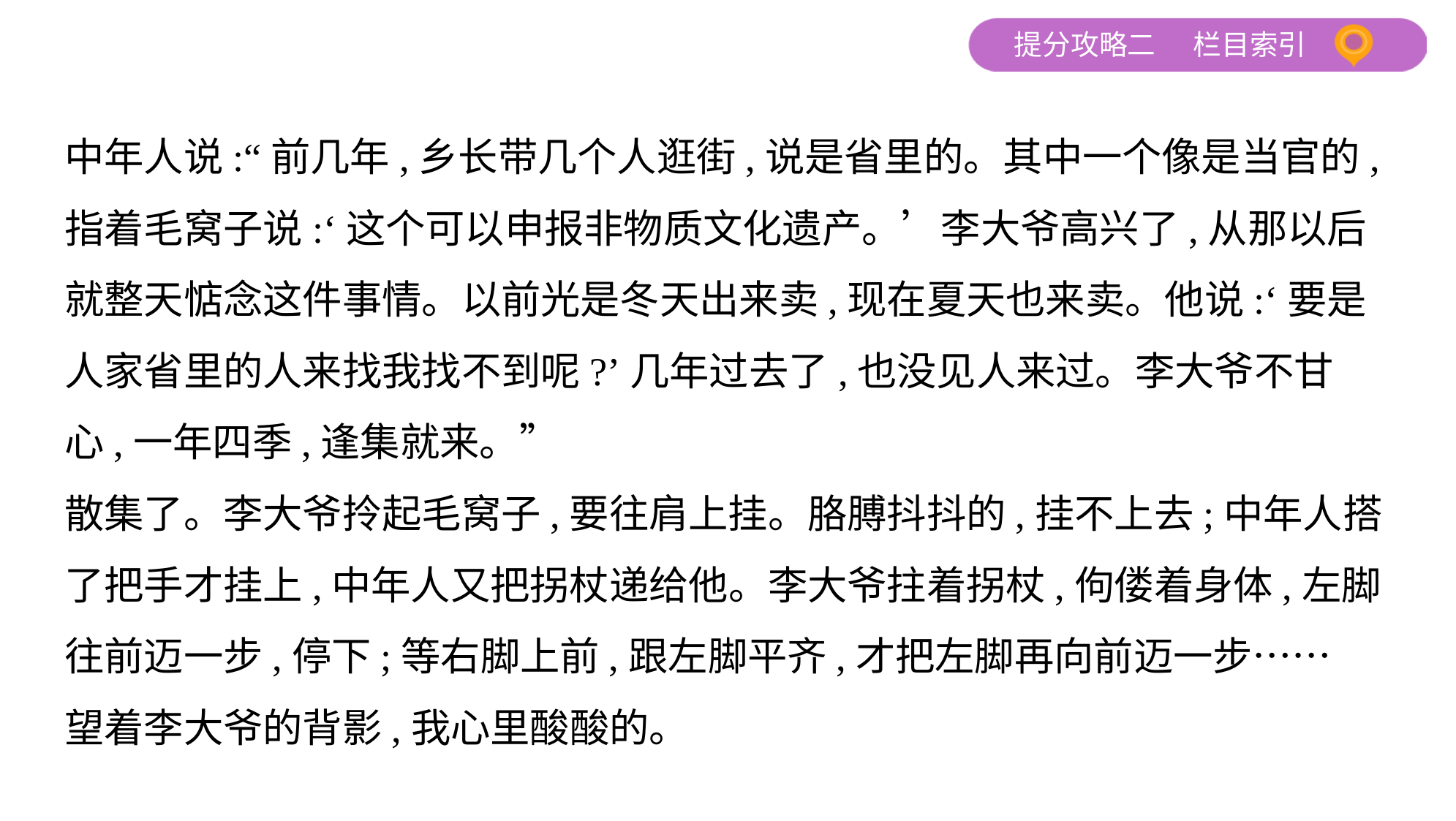

中年人说:“前几年,乡长带几个人逛街,说是省里的。其中一个像是当官的,
指着毛窝子说:‘这个可以申报非物质文化遗产。’李大爷高兴了,从那以后
就整天惦念这件事情。以前光是冬天出来卖,现在夏天也来卖。他说:‘要是
人家省里的人来找我找不到呢?’几年过去了,也没见人来过。李大爷不甘
心,一年四季,逢集就来。”
散集了。李大爷拎起毛窝子,要往肩上挂。胳膊抖抖的,挂不上去;中年人搭
了把手才挂上,中年人又把拐杖递给他。李大爷拄着拐杖,佝偻着身体,左脚
往前迈一步,停下;等右脚上前,跟左脚平齐,才把左脚再向前迈一步……
望着李大爷的背影,我心里酸酸的。